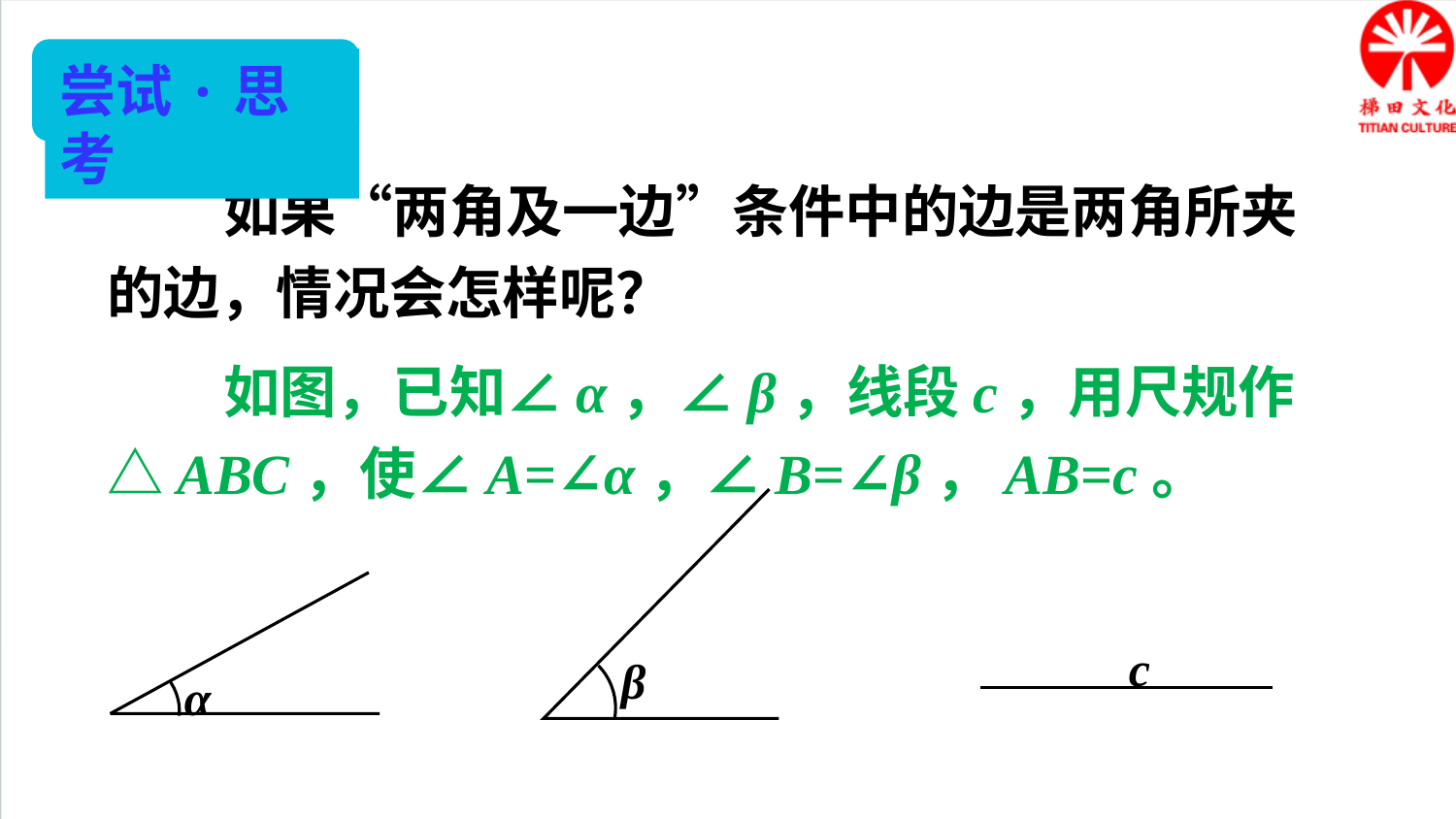

尝试·思考
        如果“两角及一边”条件中的边是两角所夹的边，情况会怎样呢？
        如图，已知∠α，∠β，线段c，用尺规作△ABC，使∠A=∠α，∠B=∠β，AB=c。

β

α
c